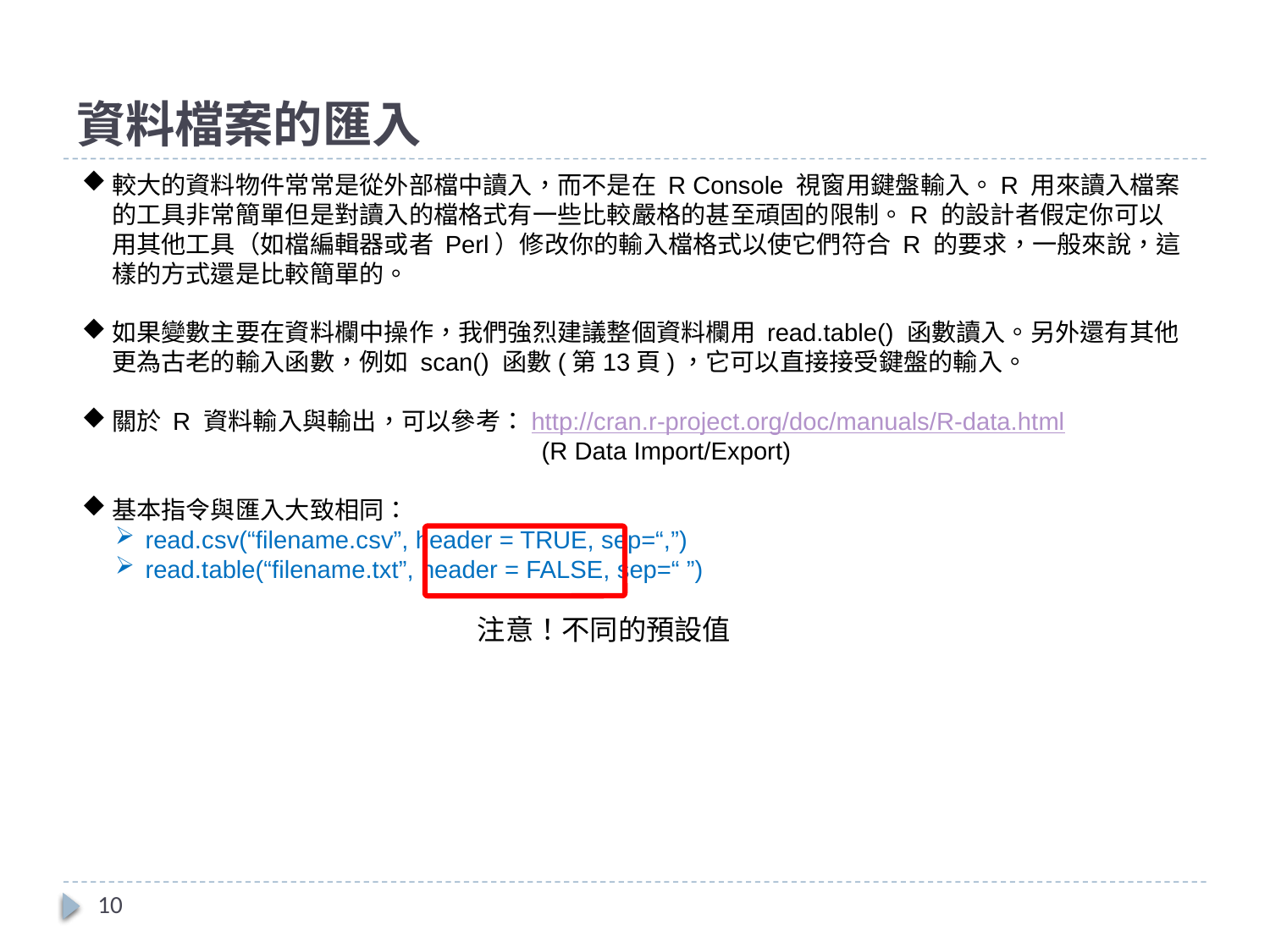

# 資料檔案的匯入
較大的資料物件常常是從外部檔中讀入，而不是在 R Console 視窗用鍵盤輸入。R 用來讀入檔案的工具非常簡單但是對讀入的檔格式有一些比較嚴格的甚至頑固的限制。R 的設計者假定你可以用其他工具（如檔編輯器或者 Perl）修改你的輸入檔格式以使它們符合 R 的要求，一般來說，這樣的方式還是比較簡單的。

如果變數主要在資料欄中操作，我們強烈建議整個資料欄用 read.table() 函數讀入。另外還有其他更為古老的輸入函數，例如 scan() 函數(第13頁)，它可以直接接受鍵盤的輸入。

關於 R 資料輸入與輸出，可以參考：http://cran.r-project.org/doc/manuals/R-data.html
			       (R Data Import/Export)

基本指令與匯入大致相同：
read.csv(“filename.csv”, header = TRUE, sep=“,”)
read.table(“filename.txt”, header = FALSE, sep=“ ”)

注意！不同的預設值
10